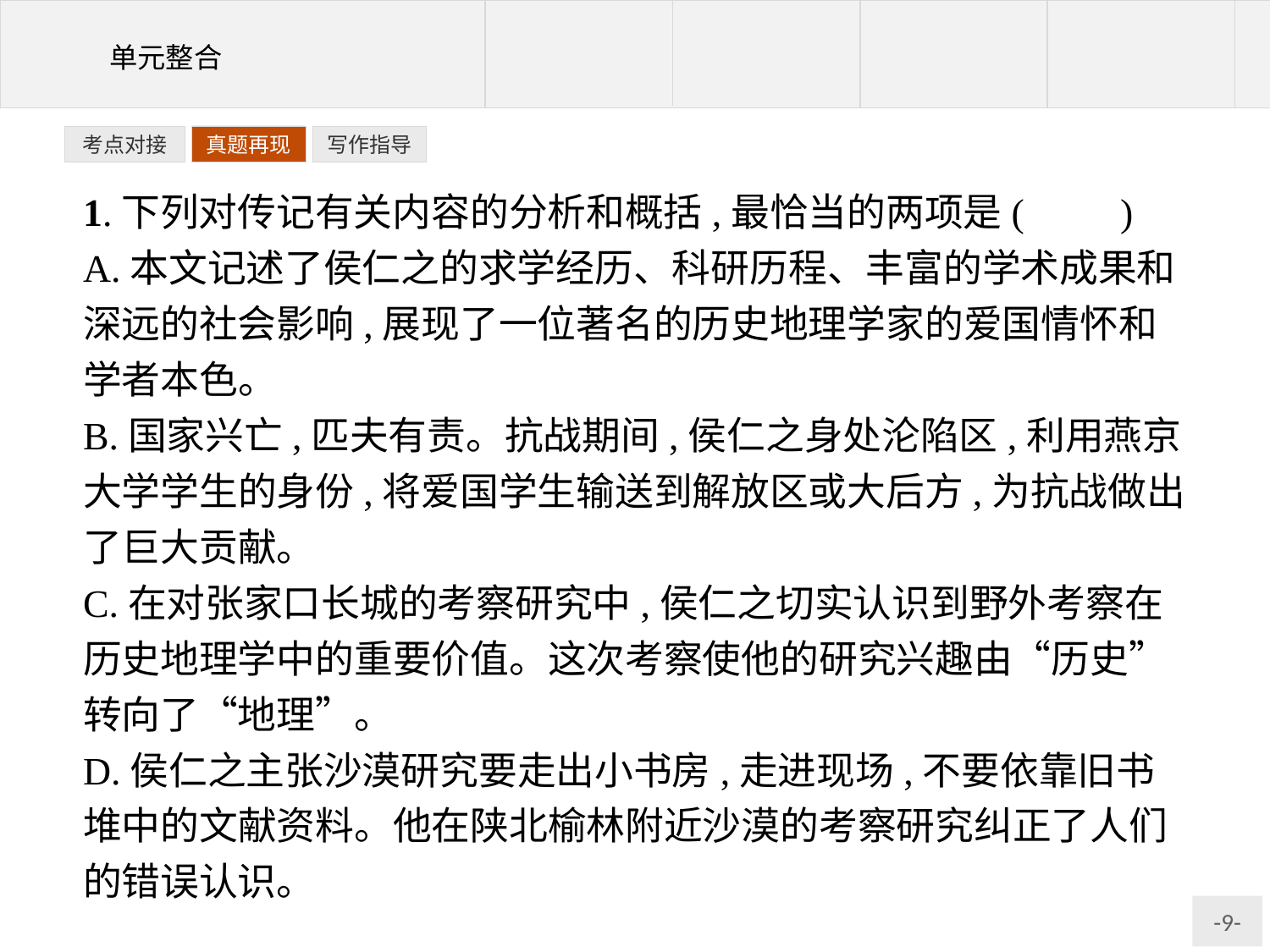

写作指导
考点对接
真题再现
1.下列对传记有关内容的分析和概括,最恰当的两项是(　　)
A.本文记述了侯仁之的求学经历、科研历程、丰富的学术成果和深远的社会影响,展现了一位著名的历史地理学家的爱国情怀和学者本色。
B.国家兴亡,匹夫有责。抗战期间,侯仁之身处沦陷区,利用燕京大学学生的身份,将爱国学生输送到解放区或大后方,为抗战做出了巨大贡献。
C.在对张家口长城的考察研究中,侯仁之切实认识到野外考察在历史地理学中的重要价值。这次考察使他的研究兴趣由“历史”转向了“地理”。
D.侯仁之主张沙漠研究要走出小书房,走进现场,不要依靠旧书堆中的文献资料。他在陕北榆林附近沙漠的考察研究纠正了人们的错误认识。